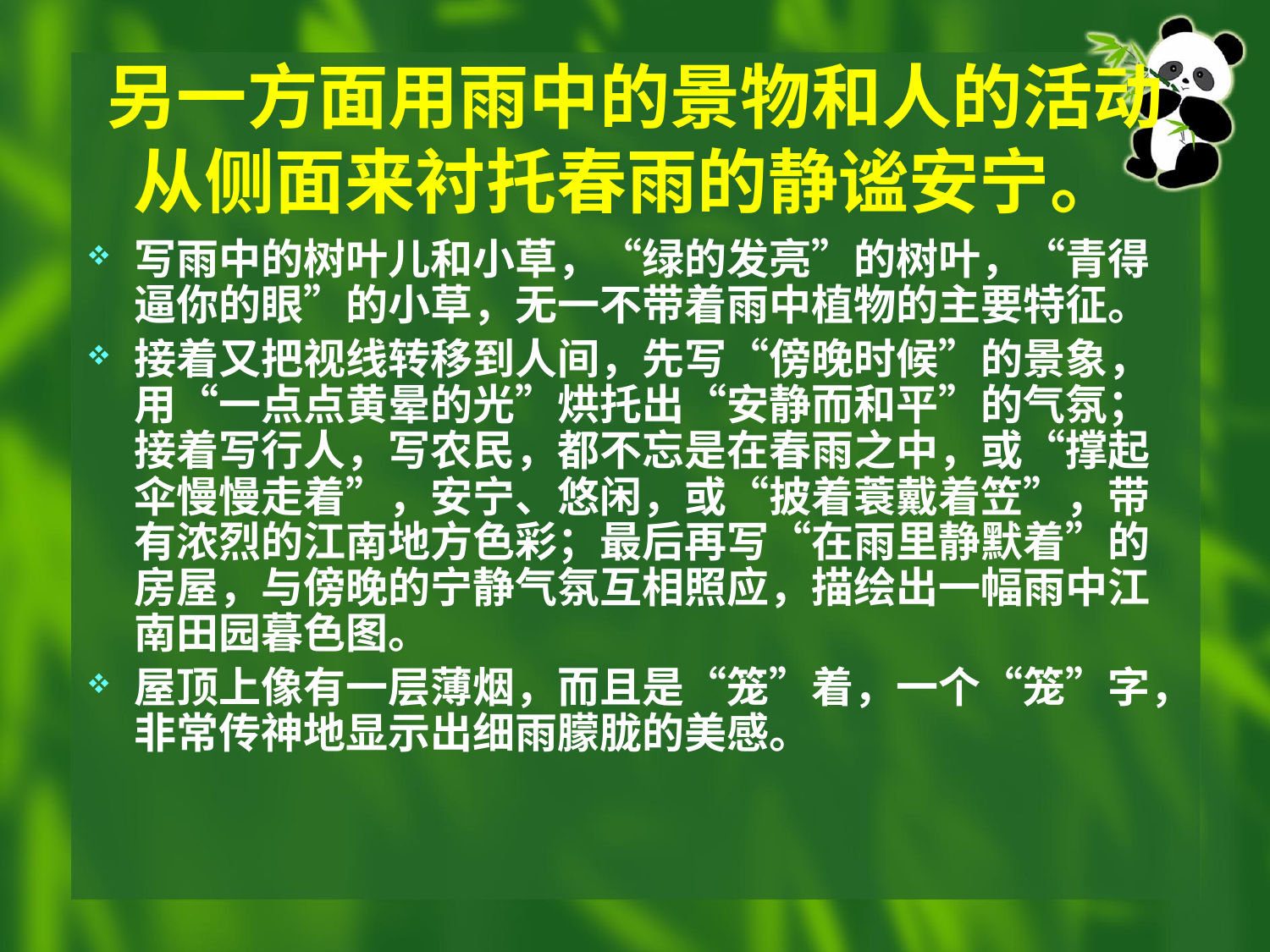

# 另一方面用雨中的景物和人的活动从侧面来衬托春雨的静谧安宁。
写雨中的树叶儿和小草，“绿的发亮”的树叶，“青得逼你的眼”的小草，无一不带着雨中植物的主要特征。
接着又把视线转移到人间，先写“傍晚时候”的景象，用“一点点黄晕的光”烘托出“安静而和平”的气氛；接着写行人，写农民，都不忘是在春雨之中，或“撑起伞慢慢走着”，安宁、悠闲，或“披着蓑戴着笠”，带有浓烈的江南地方色彩；最后再写“在雨里静默着”的房屋，与傍晚的宁静气氛互相照应，描绘出一幅雨中江南田园暮色图。
屋顶上像有一层薄烟，而且是“笼”着，一个“笼”字，非常传神地显示出细雨朦胧的美感。